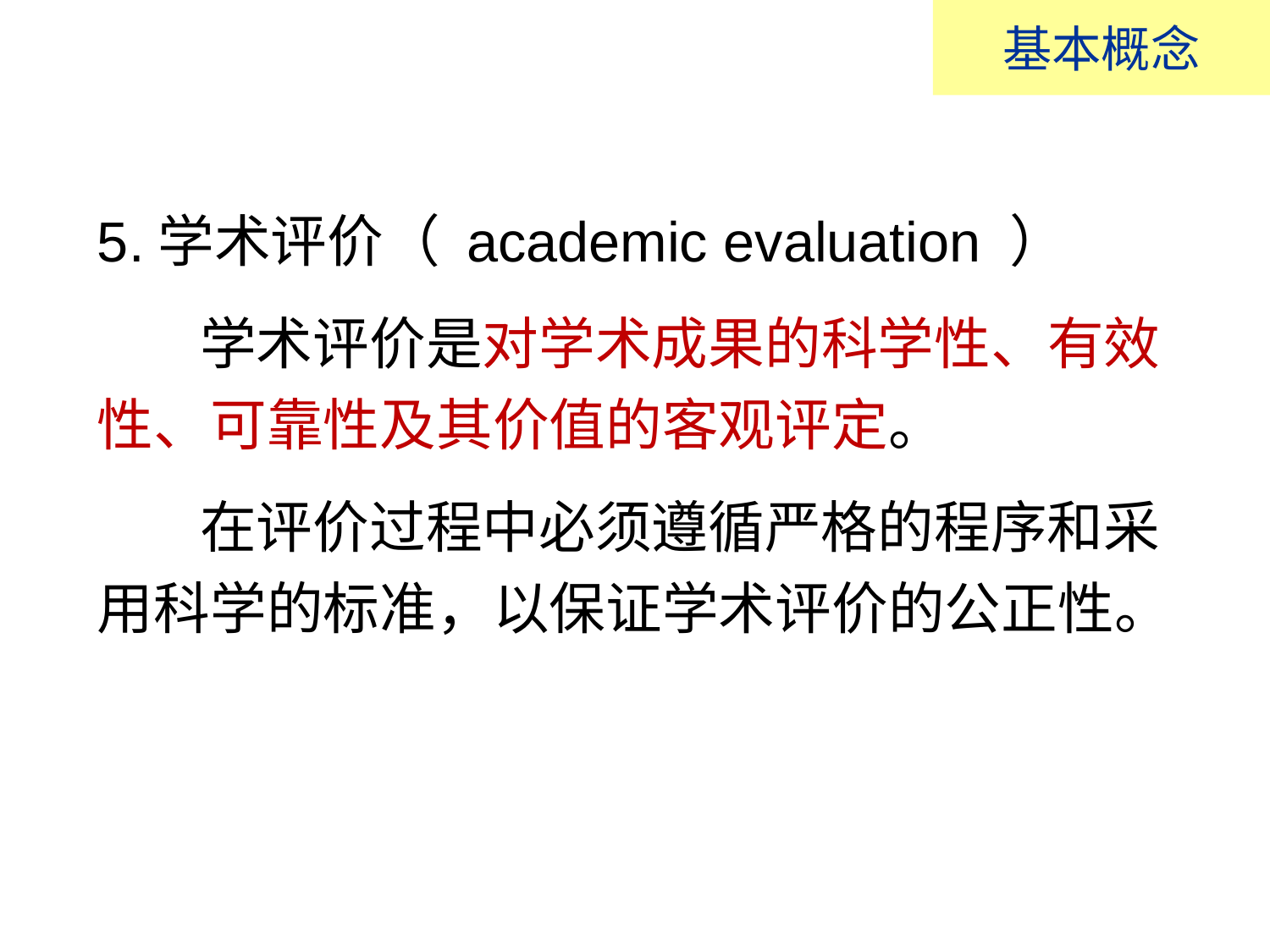

# 基本概念
5.学术评价（ academic evaluation ）
       学术评价是对学术成果的科学性、有效性、可靠性及其价值的客观评定。
       在评价过程中必须遵循严格的程序和采用科学的标准，以保证学术评价的公正性。